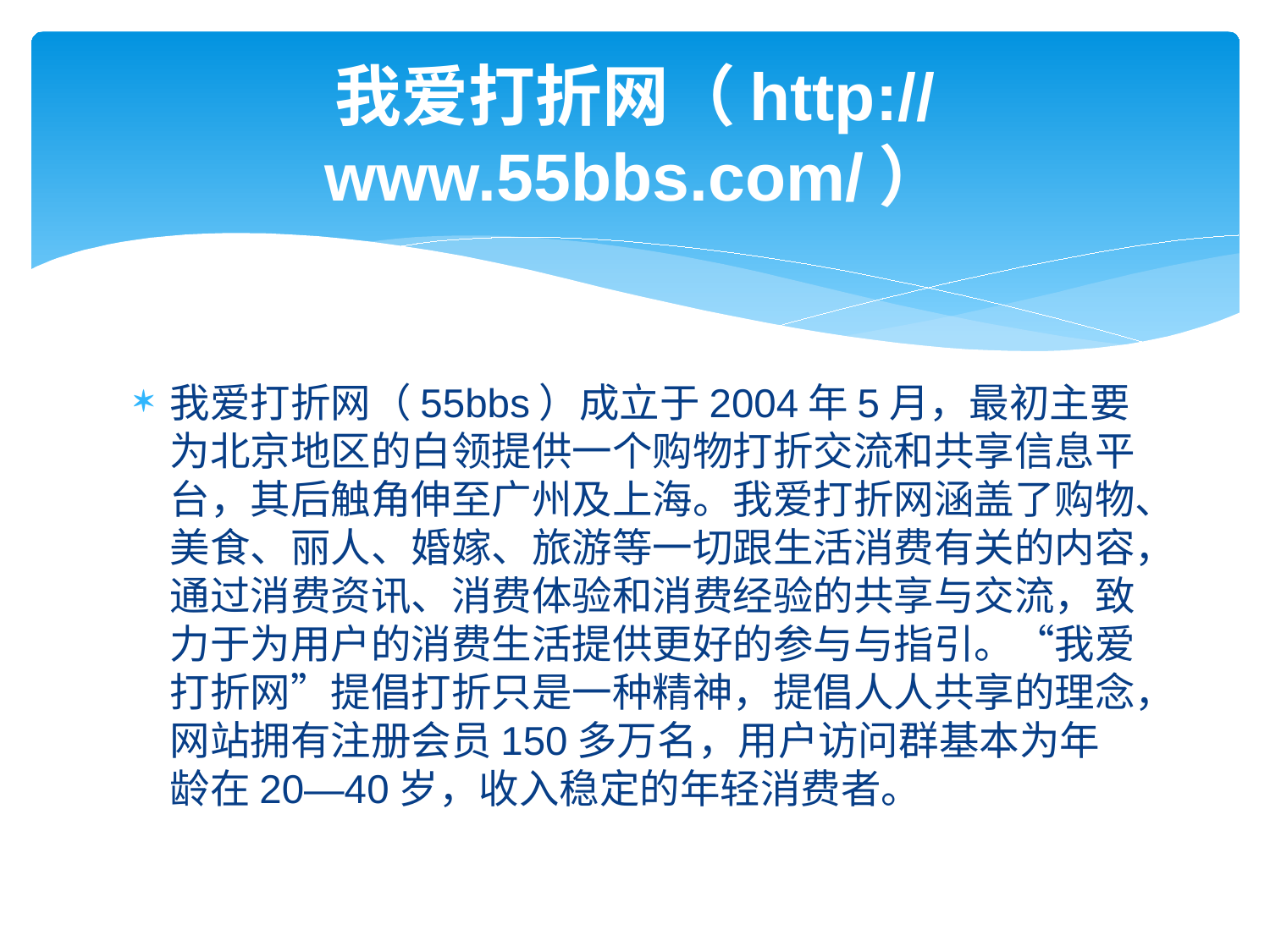

# 我爱打折网（http://www.55bbs.com/）
我爱打折网（55bbs）成立于2004年5月，最初主要为北京地区的白领提供一个购物打折交流和共享信息平台，其后触角伸至广州及上海。我爱打折网涵盖了购物、美食、丽人、婚嫁、旅游等一切跟生活消费有关的内容，通过消费资讯、消费体验和消费经验的共享与交流，致力于为用户的消费生活提供更好的参与与指引。“我爱打折网”提倡打折只是一种精神，提倡人人共享的理念，网站拥有注册会员150多万名，用户访问群基本为年龄在20—40岁，收入稳定的年轻消费者。